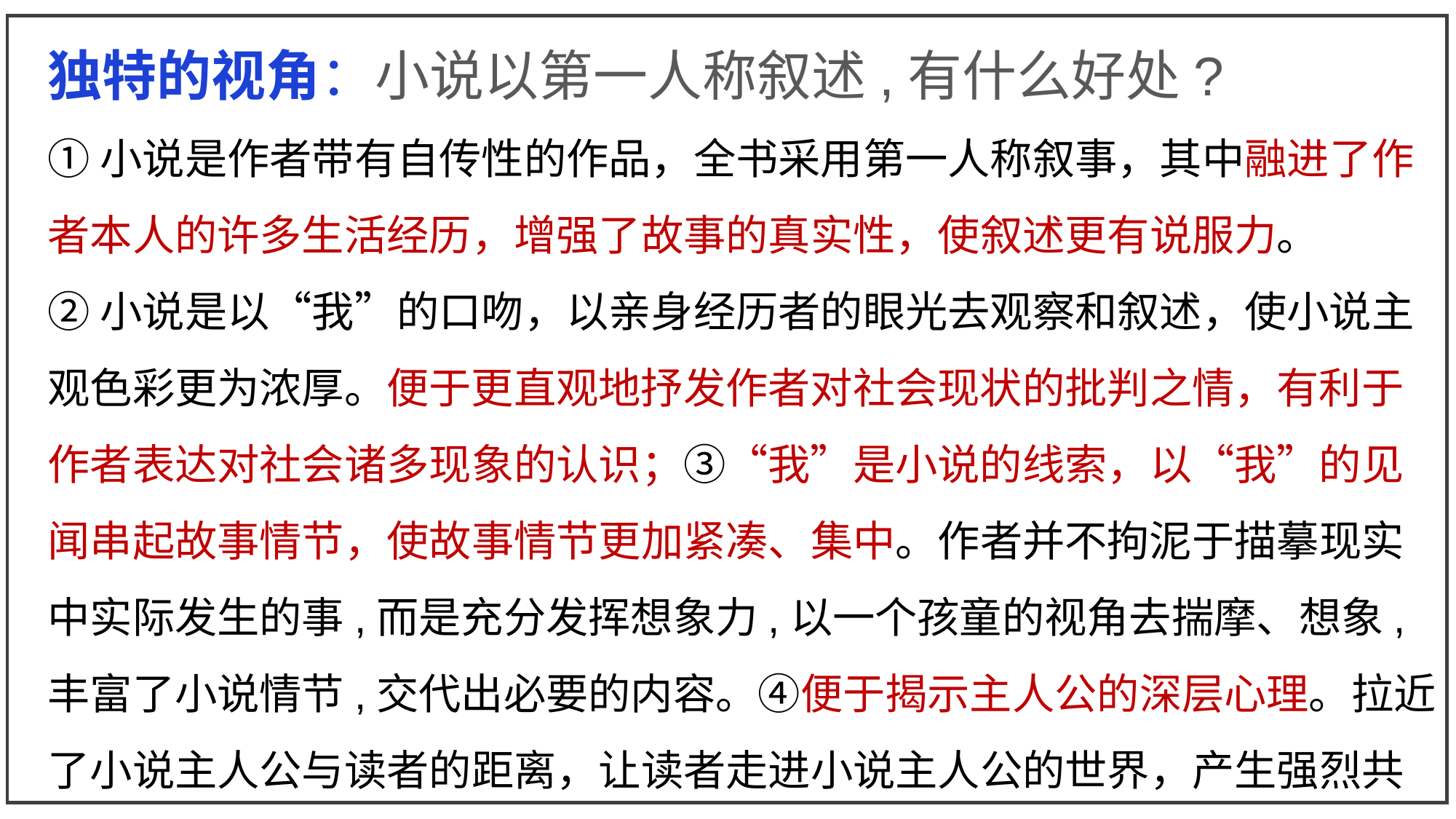

独特的视角：小说以第一人称叙述,有什么好处?
①小说是作者带有自传性的作品，全书采用第一人称叙事，其中融进了作者本人的许多生活经历，增强了故事的真实性，使叙述更有说服力。
②小说是以“我”的口吻，以亲身经历者的眼光去观察和叙述，使小说主观色彩更为浓厚。便于更直观地抒发作者对社会现状的批判之情，有利于作者表达对社会诸多现象的认识；③“我”是小说的线索，以“我”的见闻串起故事情节，使故事情节更加紧凑、集中。作者并不拘泥于描摹现实中实际发生的事,而是充分发挥想象力,以一个孩童的视角去揣摩、想象,丰富了小说情节,交代出必要的内容。④便于揭示主人公的深层心理。拉近了小说主人公与读者的距离，让读者走进小说主人公的世界，产生强烈共鸣。